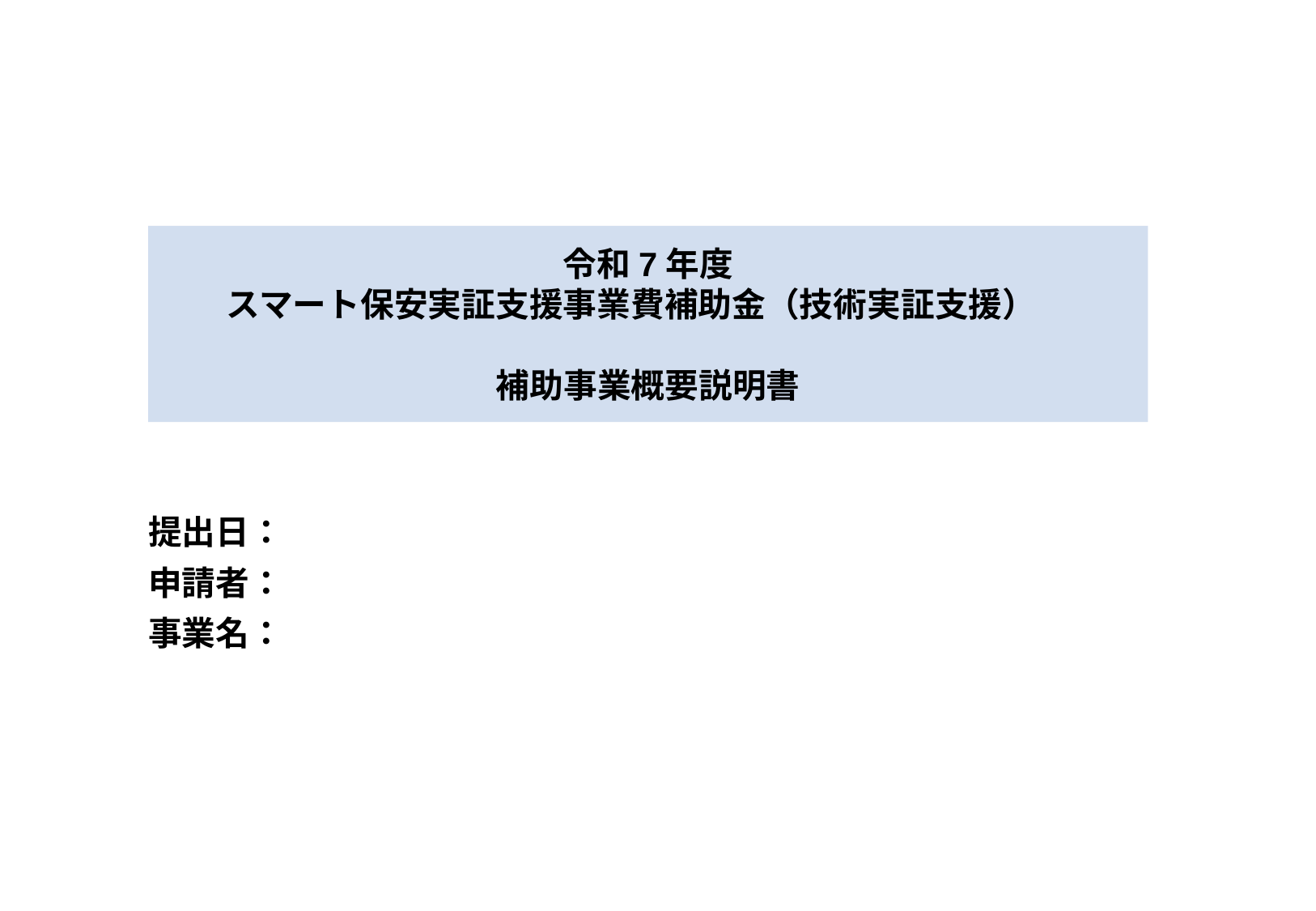

# 令和7年度 スマート保安実証支援事業費補助金（技術実証支援）　 補助事業概要説明書
提出日：
申請者：
事業名：